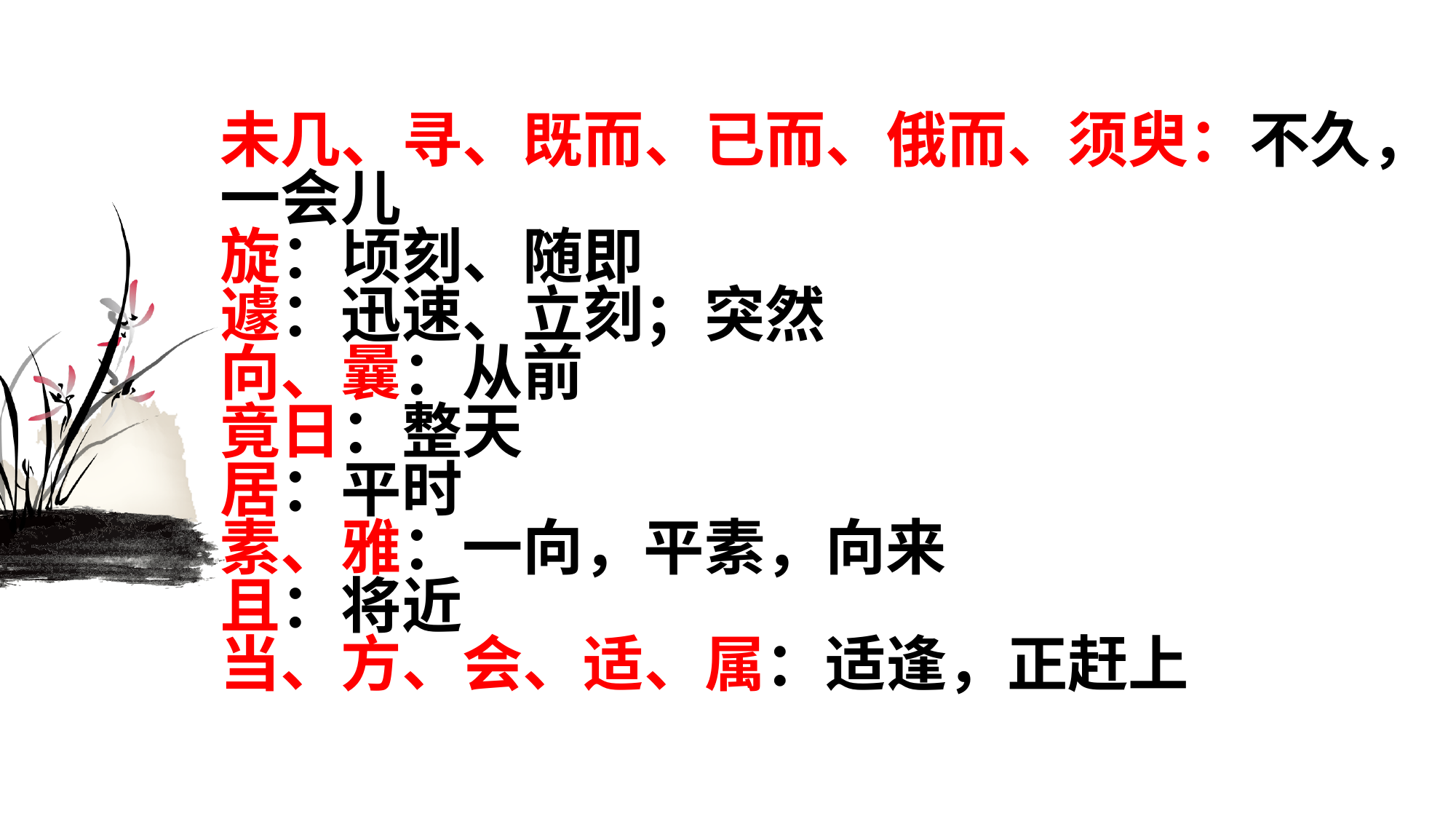

未几、寻、既而、已而、俄而、须臾：不久，一会儿
旋：顷刻、随即
遽：迅速、立刻；突然
向、曩：从前
竟日：整天
居：平时
素、雅：一向，平素，向来
且：将近
当、方、会、适、属：适逢，正赶上